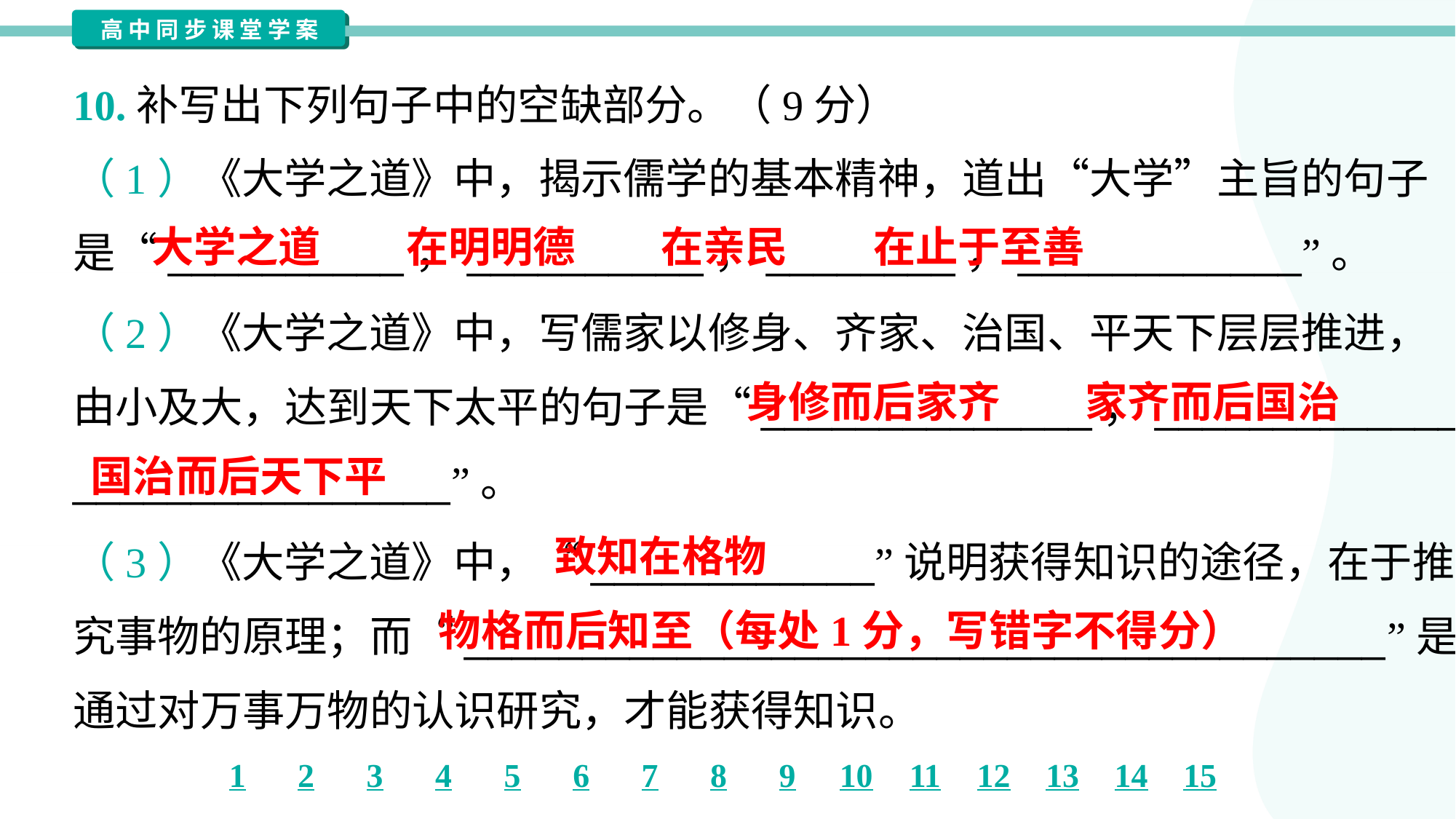

10.补写出下列句子中的空缺部分。（9分）
（1）《大学之道》中，揭示儒学的基本精神，道出“大学”主旨的句子
是“__________，__________，________，____________”。
大学之道
在明明德
在亲民
在止于至善
（2）《大学之道》中，写儒家以修身、齐家、治国、平天下层层推进，
由小及大，达到天下太平的句子是“______________，______________，
________________”。
身修而后家齐
家齐而后国治
国治而后天下平
致知在格物
（3）《大学之道》中，“____________”说明获得知识的途径，在于推
究事物的原理；而“_______________________________________”是说
通过对万事万物的认识研究，才能获得知识。
物格而后知至（每处1分，写错字不得分）